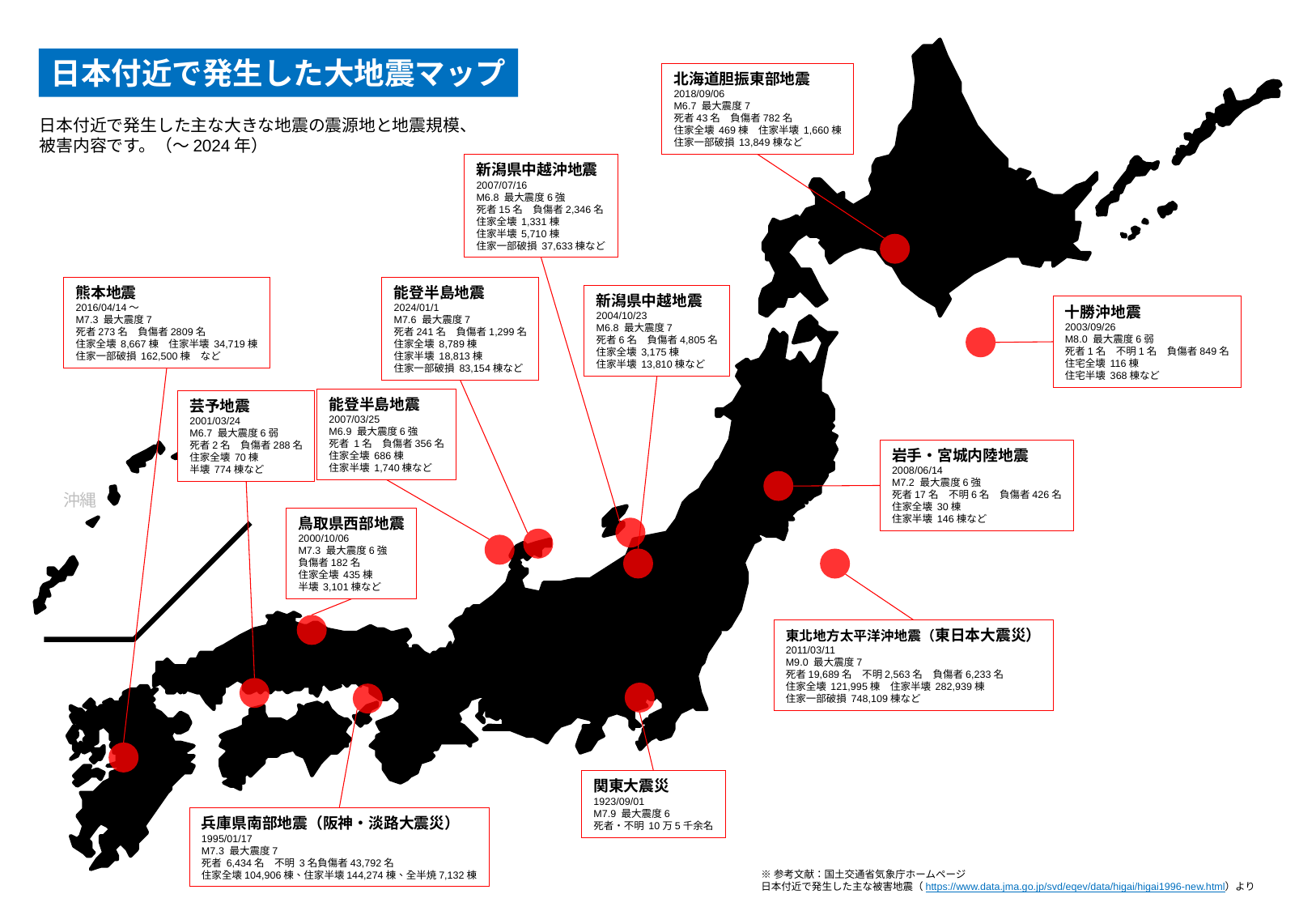

日本付近で発生した大地震マップ
北海道胆振東部地震
2018/09/06
M6.7 最大震度7
死者43名　負傷者782名
住家全壊 469棟　住家半壊 1,660棟
住家一部破損 13,849棟など
日本付近で発生した主な大きな地震の震源地と地震規模、被害内容です。（～2024年）
新潟県中越沖地震
2007/07/16
M6.8 最大震度6強
死者15名　負傷者2,346名
住家全壊 1,331棟
住家半壊 5,710棟
住家一部破損 37,633棟など

熊本地震
2016/04/14～
M7.3 最大震度7
死者273名　負傷者2809名
住家全壊 8,667棟　住家半壊 34,719棟
住家一部破損 162,500棟　など
能登半島地震
2024/01/1
M7.6 最大震度7
死者241名　負傷者1,299名
住家全壊 8,789棟
住家半壊 18,813棟
住家一部破損 83,154棟など
新潟県中越地震
2004/10/23
M6.8 最大震度7
死者6名　負傷者4,805名
住家全壊 3,175棟
住家半壊 13,810棟など
十勝沖地震
2003/09/26
M8.0 最大震度6弱
死者1名　不明1名　負傷者849名
住宅全壊 116棟
住宅半壊 368棟など

能登半島地震
2007/03/25
M6.9 最大震度6強
死者 1名　負傷者356名
住家全壊 686棟
住家半壊 1,740棟など
芸予地震
2001/03/24
M6.7 最大震度6弱
死者2名　負傷者288名
住家全壊 70棟
半壊 774棟など
岩手・宮城内陸地震
2008/06/14
M7.2 最大震度6強
死者17名　不明6名　負傷者426名
住家全壊 30棟
住家半壊 146棟など

沖縄
鳥取県西部地震
2000/10/06
M7.3 最大震度6強
負傷者182名
住家全壊 435棟
半壊 3,101棟など

東北地方太平洋沖地震（東日本大震災）
2011/03/11
M9.0 最大震度7
死者19,689名　不明2,563名　負傷者6,233名
住家全壊 121,995棟　住家半壊 282,939棟
住家一部破損 748,109棟など

関東大震災
1923/09/01
M7.9 最大震度6
死者・不明 10万5千余名
兵庫県南部地震（阪神・淡路大震災）
1995/01/17
M7.3 最大震度7
死者 6,434名　不明 3名負傷者43,792名
住家全壊104,906棟、住家半壊144,274棟、全半焼7,132棟
※参考文献：国土交通省気象庁ホームページ
日本付近で発生した主な被害地震（https://www.data.jma.go.jp/svd/eqev/data/higai/higai1996-new.html）より